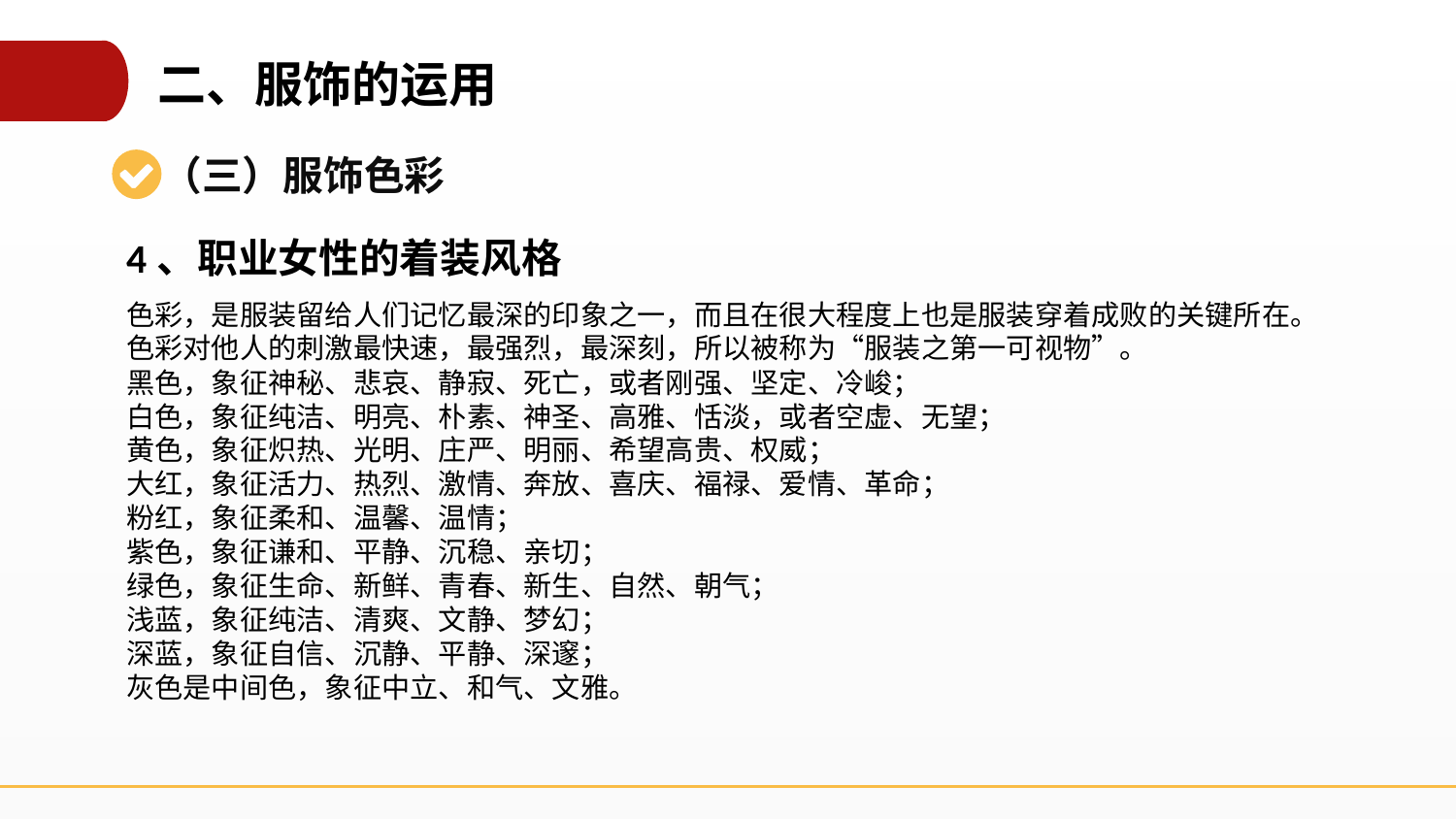

二、服饰的运用

（三）服饰色彩
4、职业女性的着装风格
色彩，是服装留给人们记忆最深的印象之一，而且在很大程度上也是服装穿着成败的关键所在。色彩对他人的刺激最快速，最强烈，最深刻，所以被称为“服装之第一可视物”。
黑色，象征神秘、悲哀、静寂、死亡，或者刚强、坚定、冷峻；
白色，象征纯洁、明亮、朴素、神圣、高雅、恬淡，或者空虚、无望；
黄色，象征炽热、光明、庄严、明丽、希望高贵、权威；
大红，象征活力、热烈、激情、奔放、喜庆、福禄、爱情、革命；
粉红，象征柔和、温馨、温情；
紫色，象征谦和、平静、沉稳、亲切；
绿色，象征生命、新鲜、青春、新生、自然、朝气；
浅蓝，象征纯洁、清爽、文静、梦幻；
深蓝，象征自信、沉静、平静、深邃；
灰色是中间色，象征中立、和气、文雅。